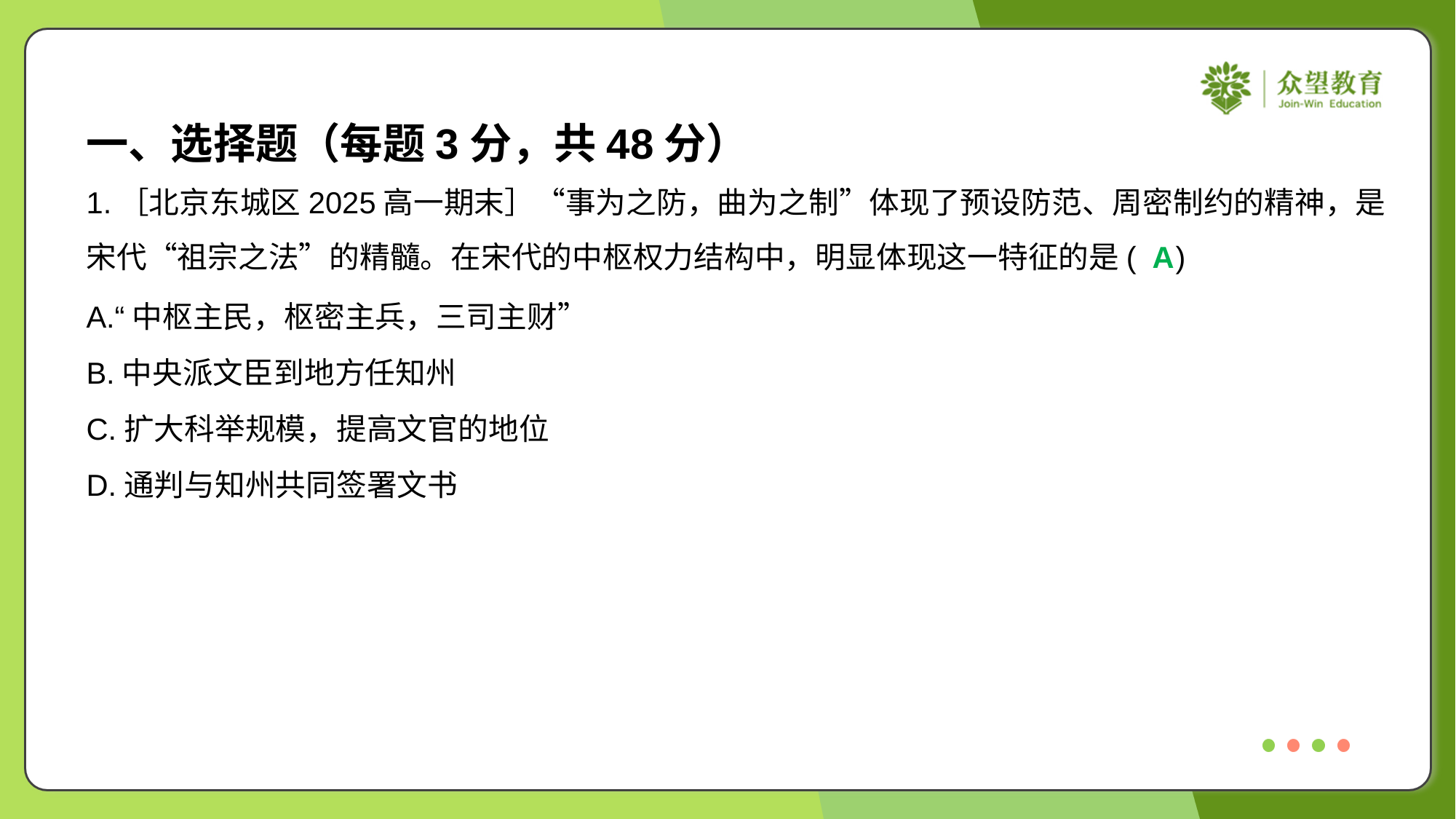

一、选择题（每题3分，共48分）
1.［北京东城区2025高一期末］“事为之防，曲为之制”体现了预设防范、周密制约的精神，是
宋代“祖宗之法”的精髓。在宋代的中枢权力结构中，明显体现这一特征的是(     )
A
A.“中枢主民，枢密主兵，三司主财”
B.中央派文臣到地方任知州
C.扩大科举规模，提高文官的地位
D.通判与知州共同签署文书